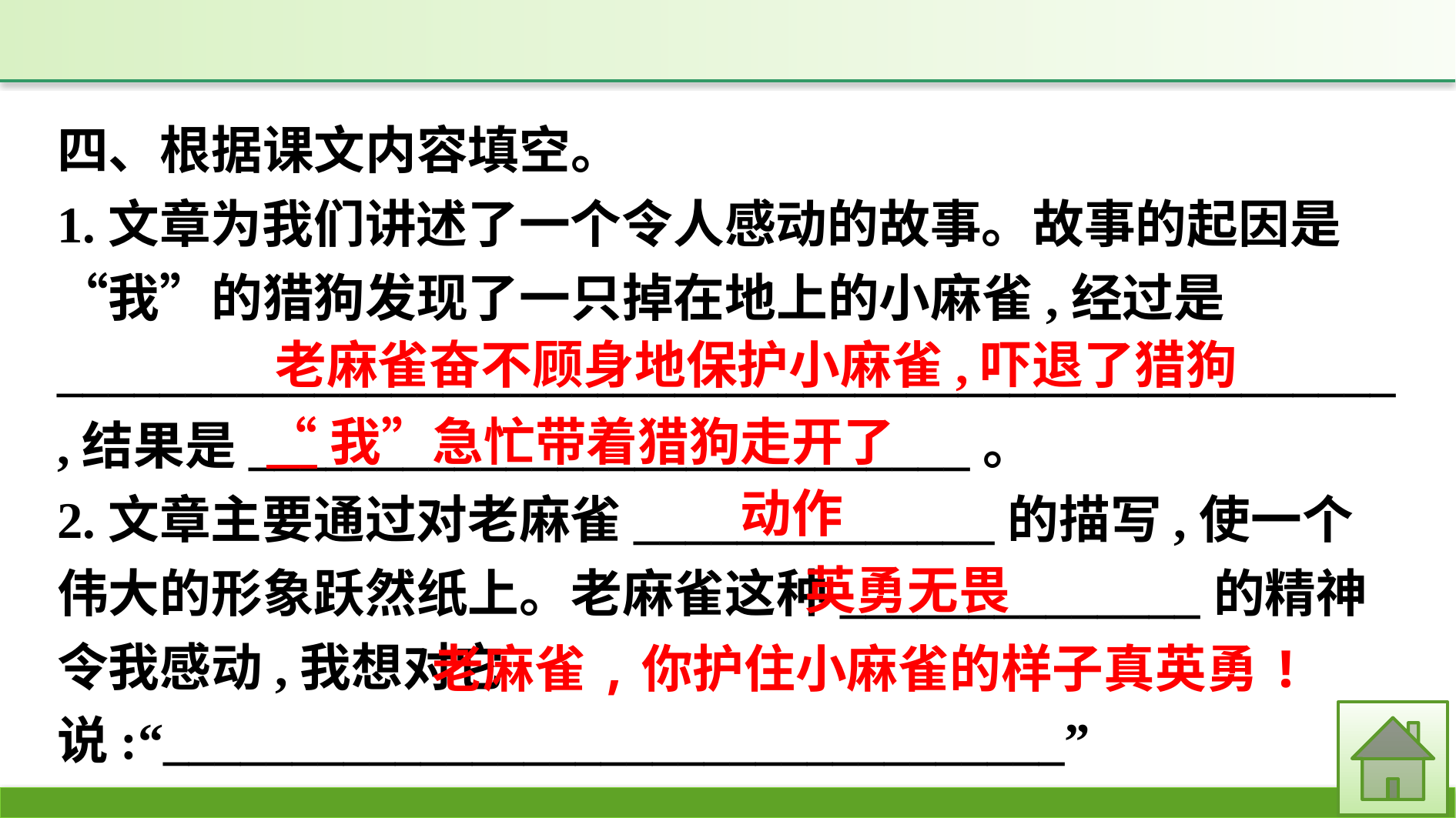

四、根据课文内容填空。
1.文章为我们讲述了一个令人感动的故事。故事的起因是“我”的猎狗发现了一只掉在地上的小麻雀,经过是____________________________________________________,结果是____________________________。
2.文章主要通过对老麻雀______________的描写,使一个伟大的形象跃然纸上。老麻雀这种______________的精神令我感动,我想对它说:“___________________________________”
老麻雀奋不顾身地保护小麻雀,吓退了猎狗
“我”急忙带着猎狗走开了
动作
英勇无畏
老麻雀,你护住小麻雀的样子真英勇!